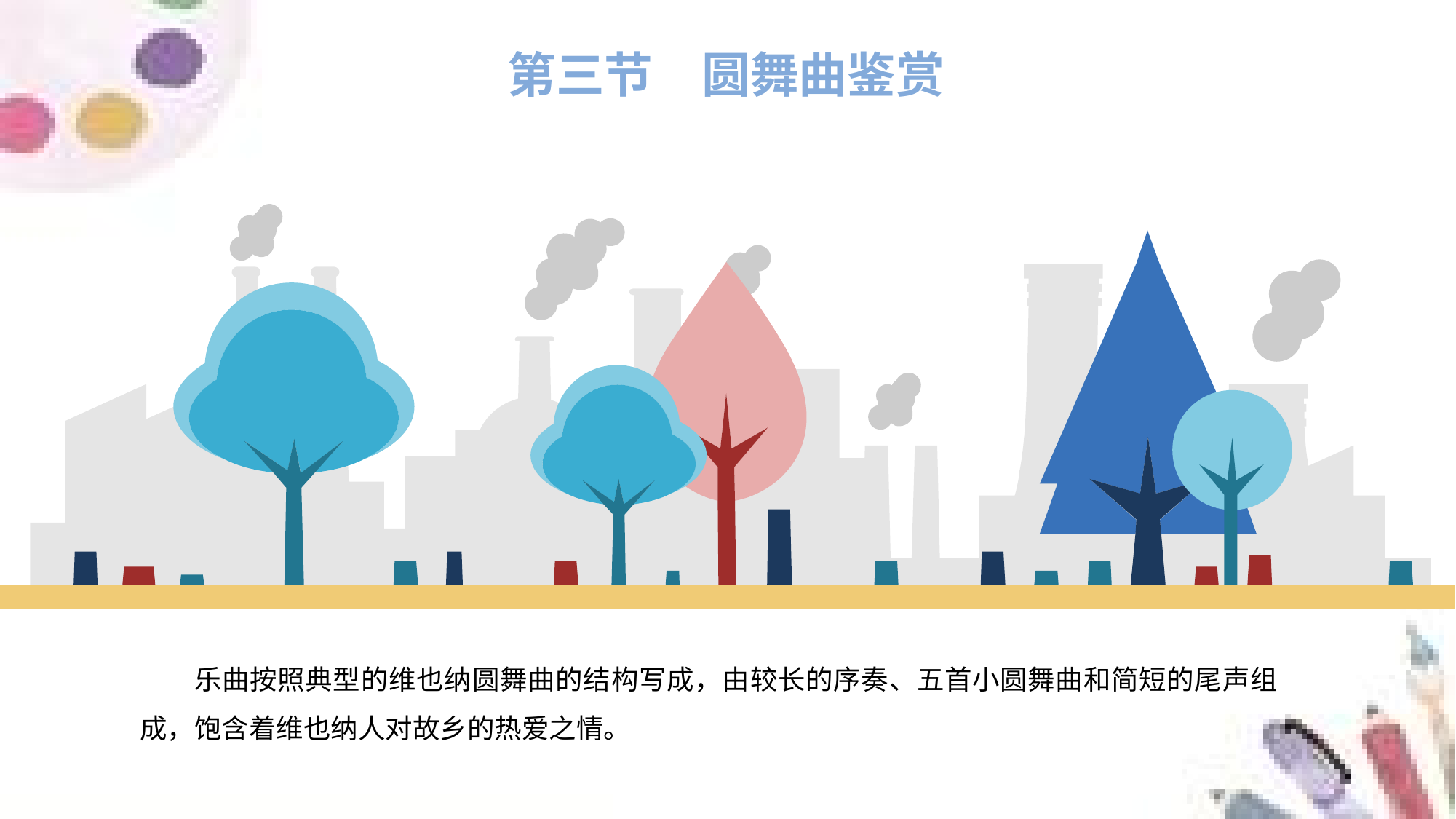

第三节　圆舞曲鉴赏

乐曲按照典型的维也纳圆舞曲的结构写成，由较长的序奏、五首小圆舞曲和简短的尾声组成，饱含着维也纳人对故乡的热爱之情。